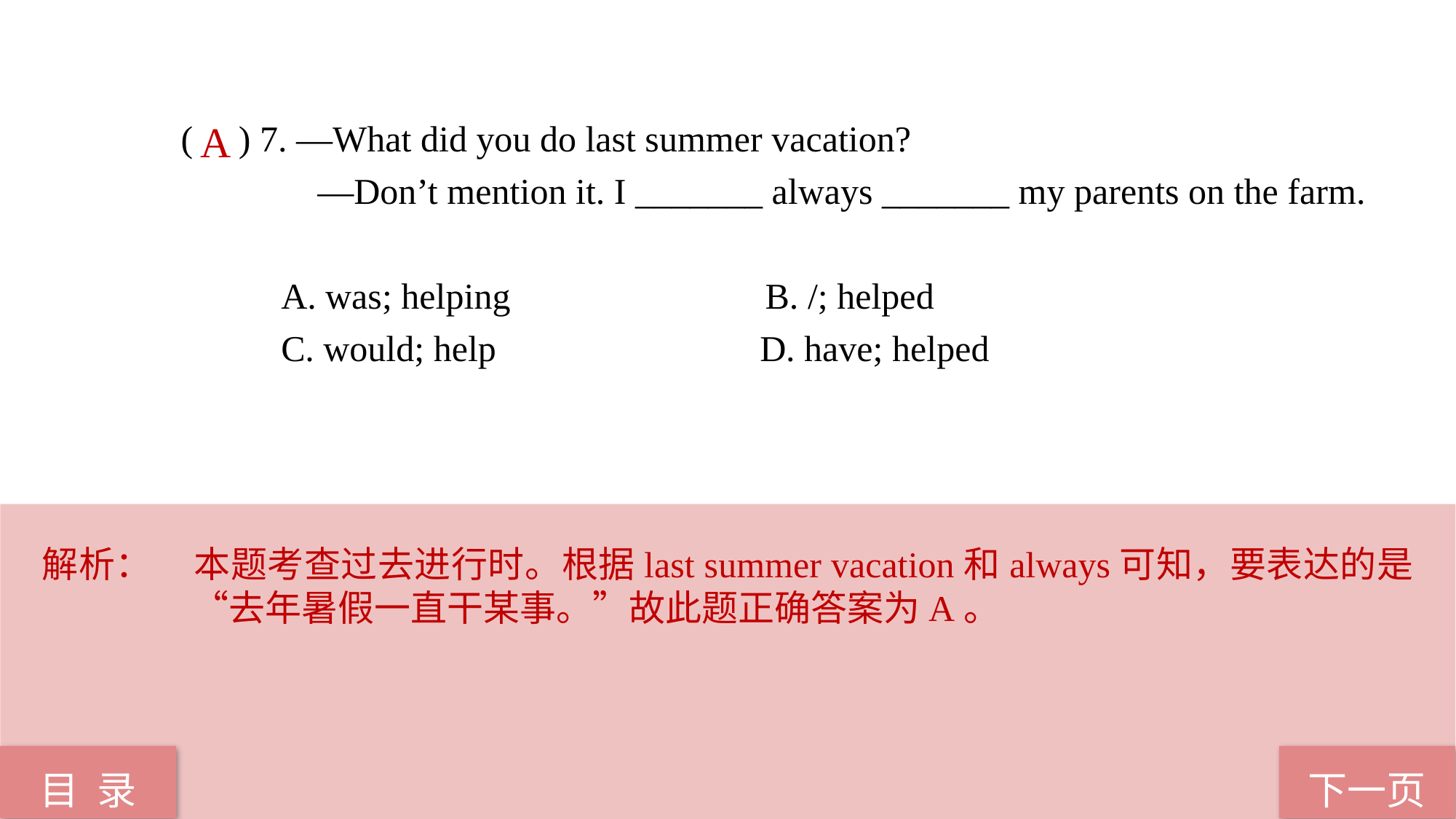

(     ) 7. —What did you do last summer vacation?
               —Don’t mention it. I _______ always _______ my parents on the farm.

           A. was; helping                            B. /; helped
           C. would; help                             D. have; helped
A
解析：	本题考查过去进行时。根据last summer vacation和always可知，要表达的是“去年暑假一直干某事。”故此题正确答案为A。